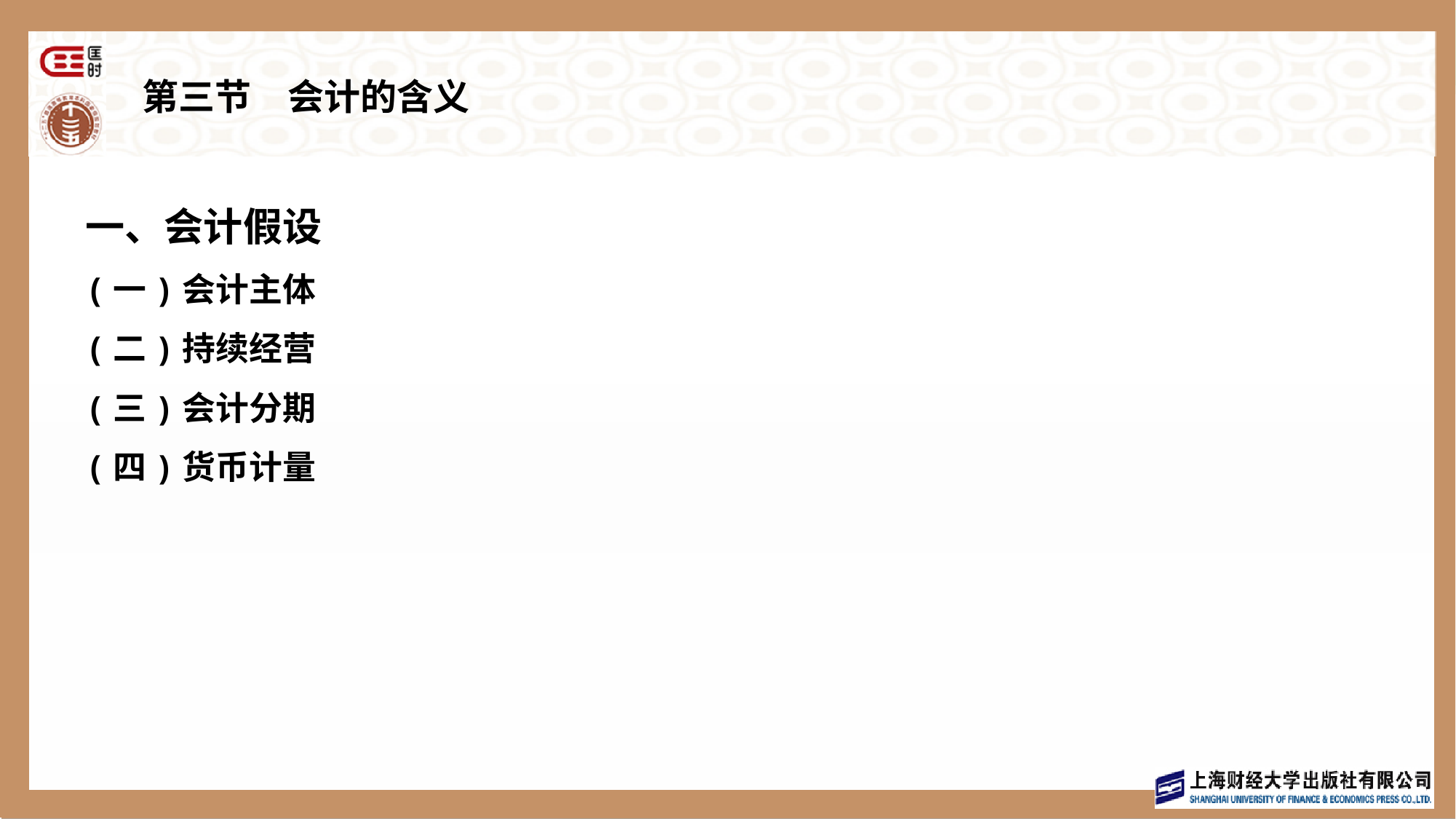

# 第三节　会计的含义
一、会计假设
(一)会计主体
(二)持续经营
(三)会计分期
(四)货币计量